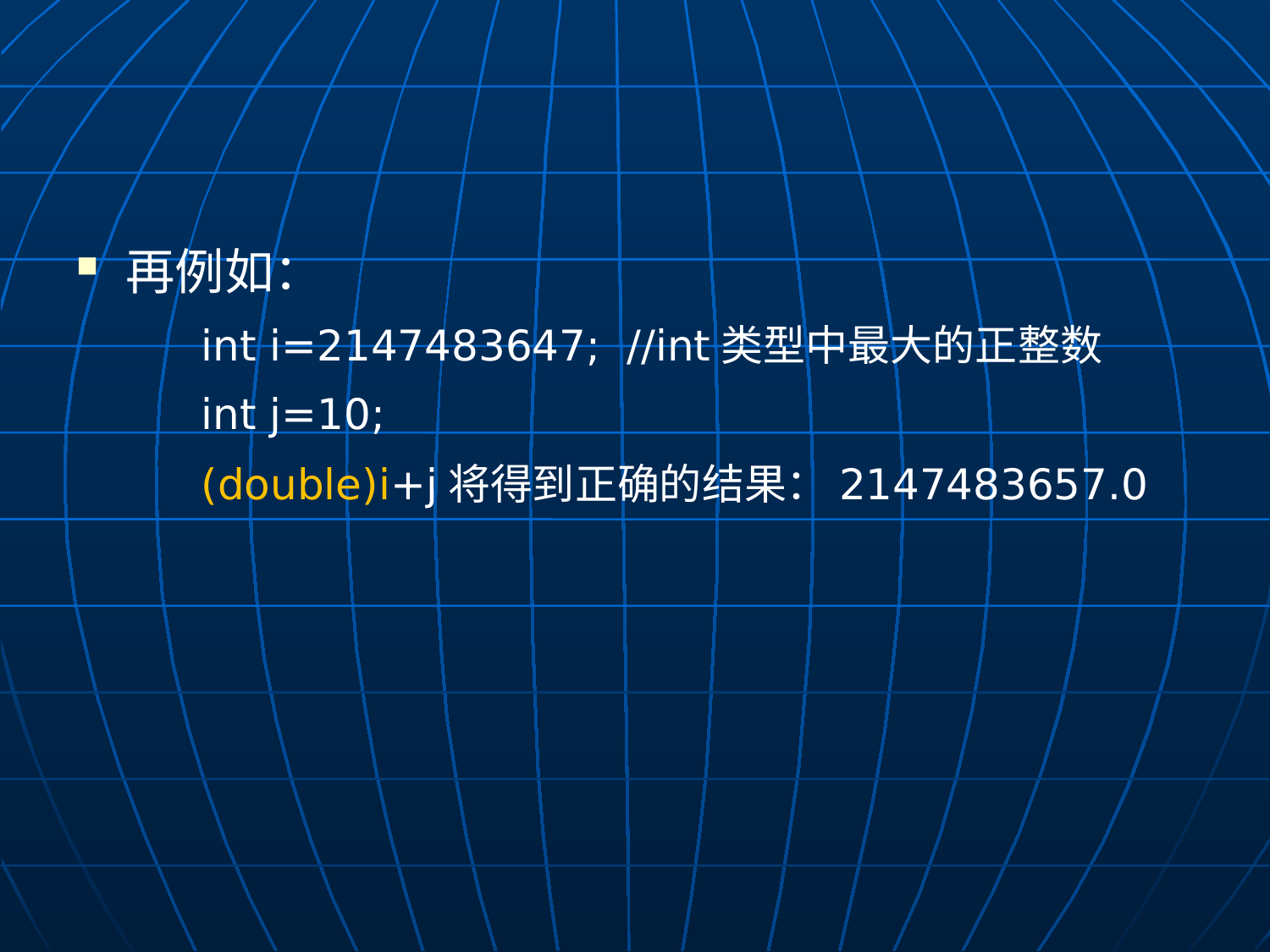

#
再例如：
	int i=2147483647;  //int类型中最大的正整数
	int j=10;
	(double)i+j将得到正确的结果：2147483657.0